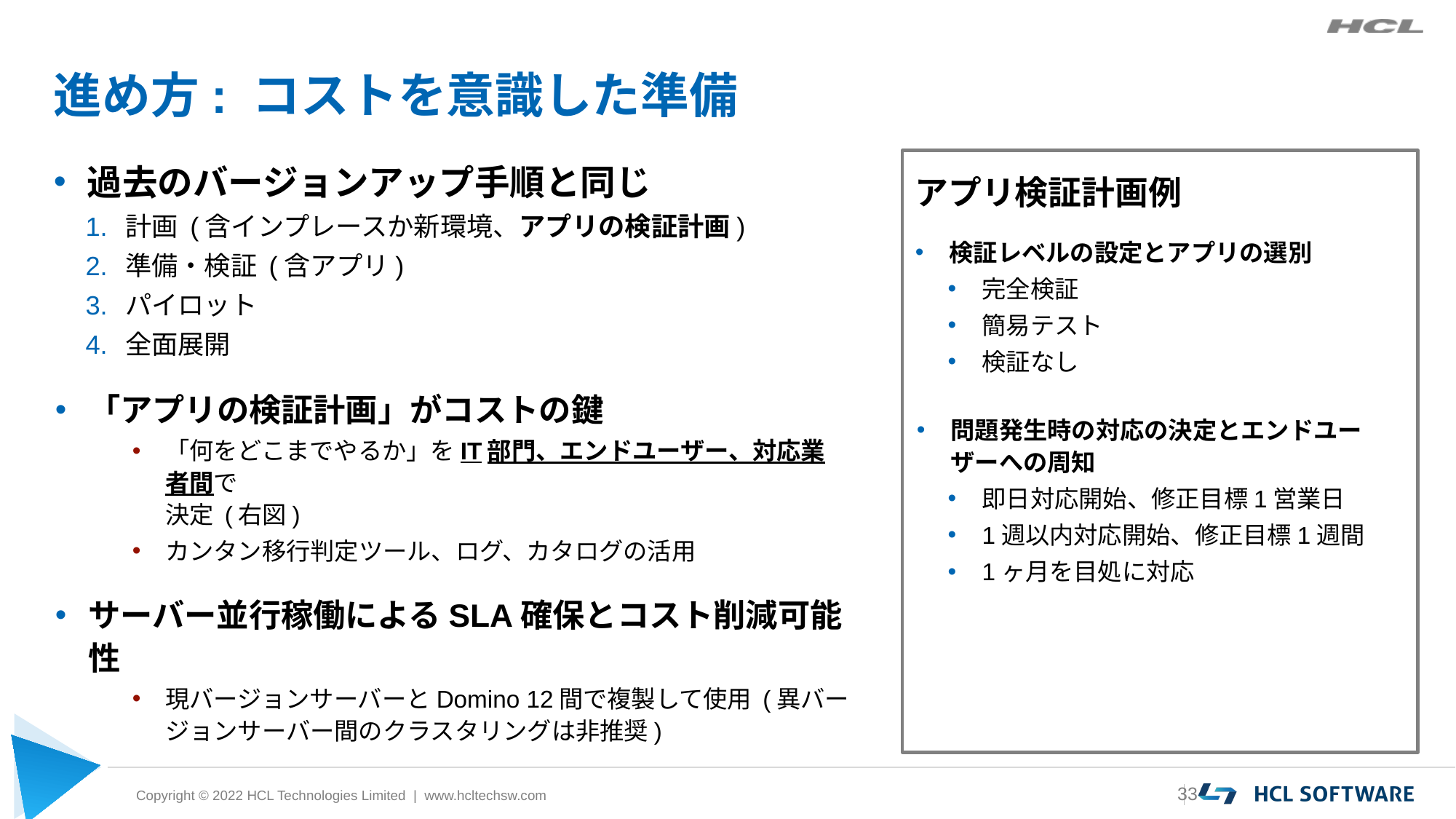

# 進め方: コストを意識した準備
過去のバージョンアップ手順と同じ
計画 (含インプレースか新環境、アプリの検証計画)
準備・検証 (含アプリ)
パイロット
全面展開
「アプリの検証計画」がコストの鍵
「何をどこまでやるか」をIT部門、エンドユーザー、対応業者間で
決定 (右図)
カンタン移行判定ツール、ログ、カタログの活用
サーバー並行稼働によるSLA確保とコスト削減可能性
現バージョンサーバーとDomino 12間で複製して使用 (異バージョンサーバー間のクラスタリングは非推奨)
アプリ検証計画例
検証レベルの設定とアプリの選別
完全検証
簡易テスト
検証なし
問題発生時の対応の決定とエンドユーザーへの周知
即日対応開始、修正目標1営業日
1週以内対応開始、修正目標1週間
1ヶ月を目処に対応